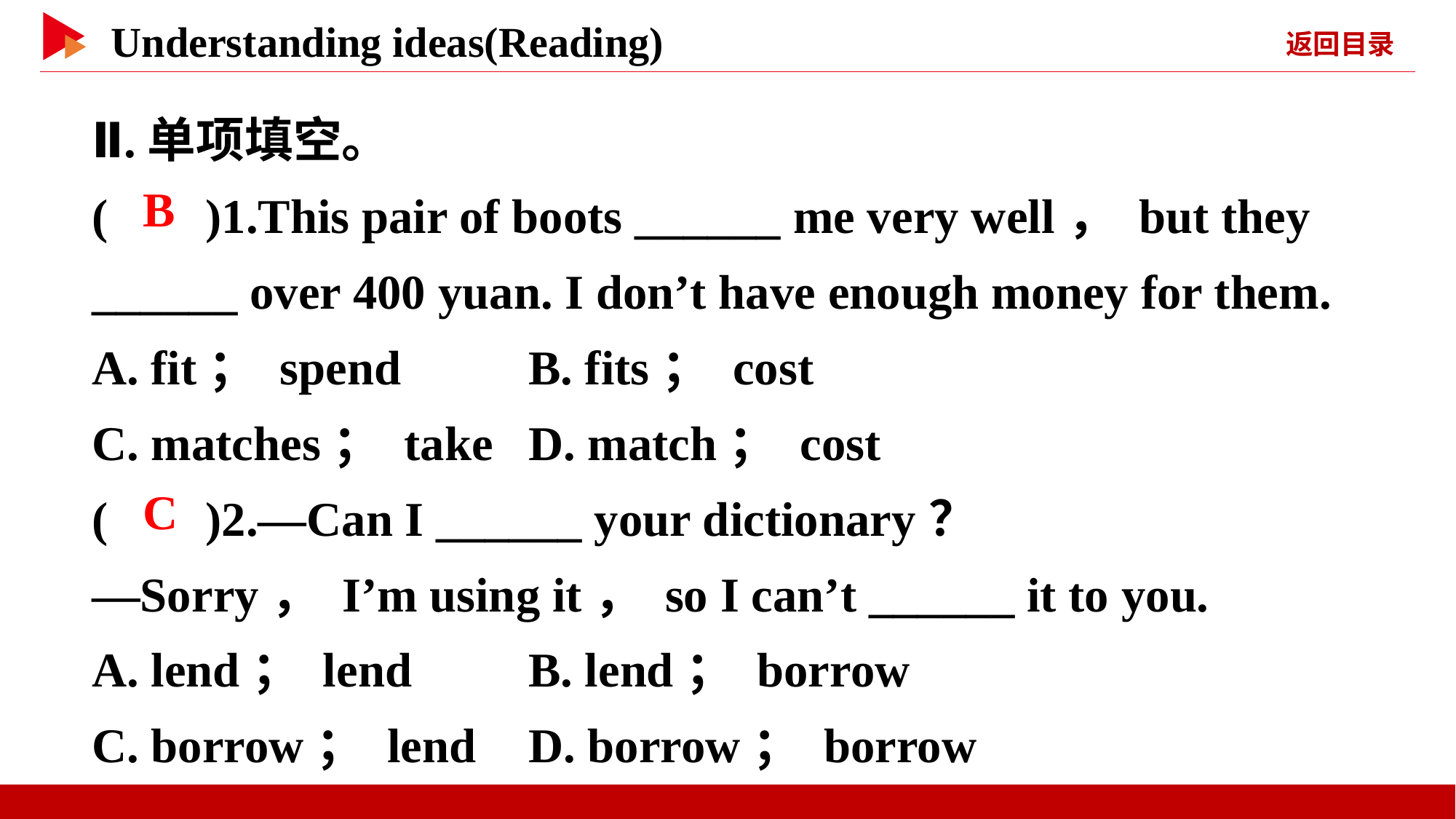

Ⅱ.单项填空。
(        )1.This pair of boots ______ me very well， but they ______ over 400 yuan. I don’t have enough money for them.
A. fit； spend		B. fits； cost
C. matches； take	D. match； cost
(        )2.—Can I ______ your dictionary？
—Sorry， I’m using it， so I can’t ______ it to you.
A. lend； lend		B. lend； borrow
C. borrow； lend	D. borrow； borrow
   B
   C